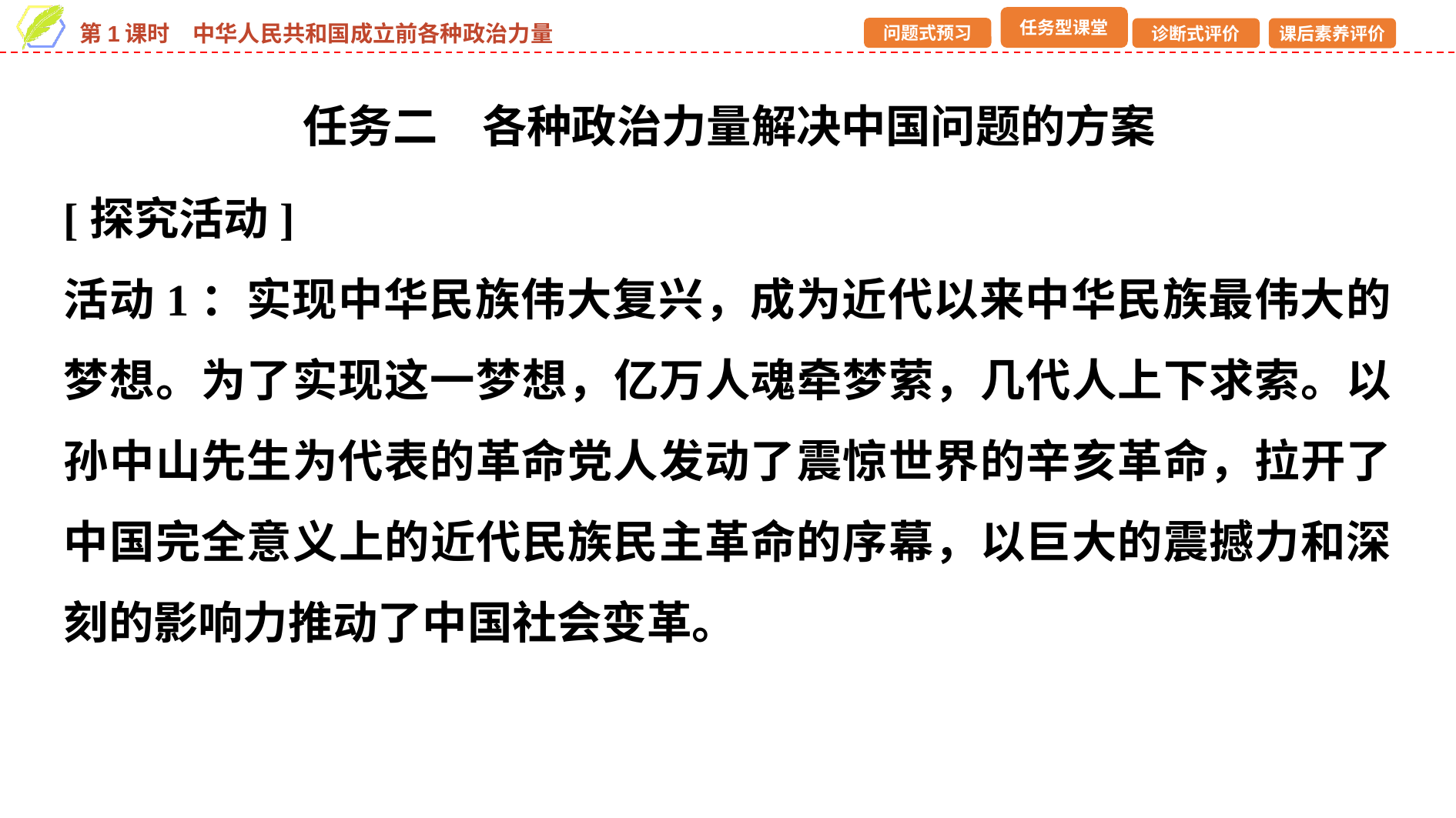

任务二　各种政治力量解决中国问题的方案
[探究活动]
活动1：实现中华民族伟大复兴，成为近代以来中华民族最伟大的梦想。为了实现这一梦想，亿万人魂牵梦萦，几代人上下求索。以孙中山先生为代表的革命党人发动了震惊世界的辛亥革命，拉开了中国完全意义上的近代民族民主革命的序幕，以巨大的震撼力和深刻的影响力推动了中国社会变革。